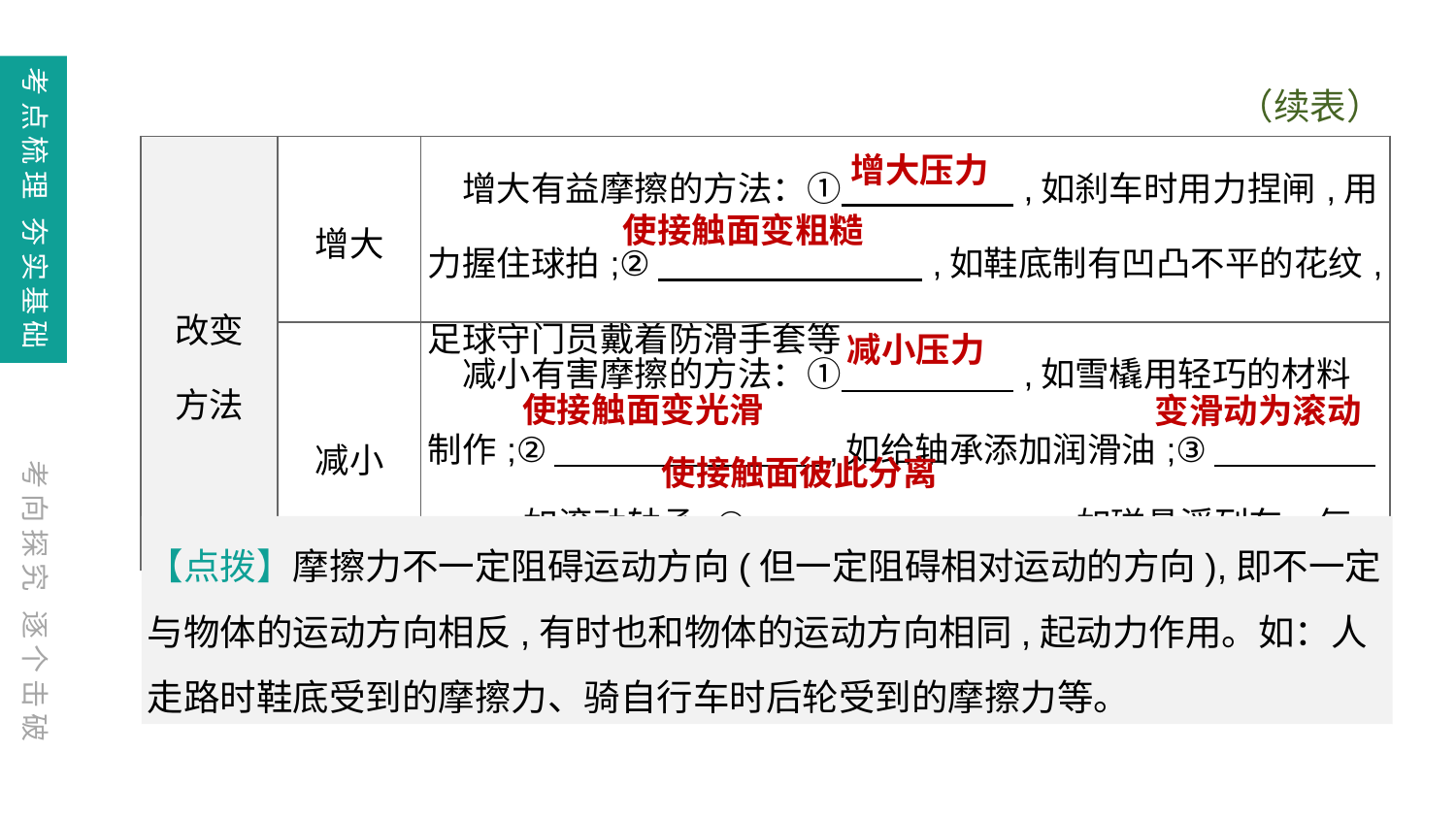

考点梳理 夯实基础
（续表）
| 改变 方法 | 增大 | 增大有益摩擦的方法：①　　　　　,如刹车时用力捏闸,用力握住球拍;②　　　　　 　　,如鞋底制有凹凸不平的花纹,足球守门员戴着防滑手套等 |
| --- | --- | --- |
|  | 减小 | 减小有害摩擦的方法：①　　　　　,如雪橇用轻巧的材料制作;②　　　　　 　　,如给轴承添加润滑油;③　　　 　　　,如滚动轴承;④　　　　　 　　,如磁悬浮列车、气垫船等 |
增大压力
使接触面变粗糙
减小压力
使接触面变光滑
变滑动为滚动
使接触面彼此分离
考向探究 逐个击破
【点拨】摩擦力不一定阻碍运动方向(但一定阻碍相对运动的方向),即不一定与物体的运动方向相反,有时也和物体的运动方向相同,起动力作用。如：人走路时鞋底受到的摩擦力、骑自行车时后轮受到的摩擦力等。